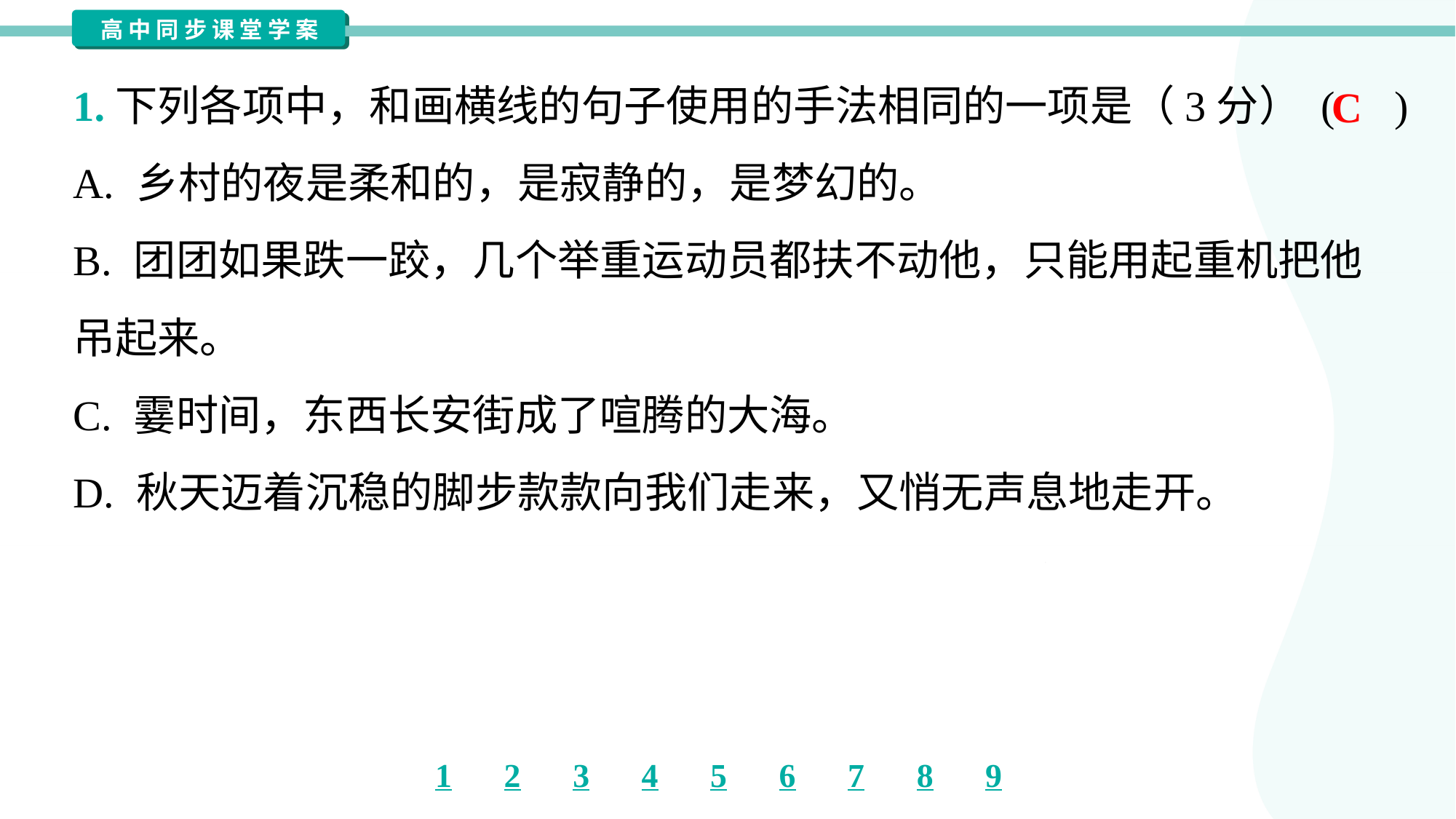

1.下列各项中，和画横线的句子使用的手法相同的一项是（3分） (     )
C
A. 乡村的夜是柔和的，是寂静的，是梦幻的。
B. 团团如果跌一跤，几个举重运动员都扶不动他，只能用起重机把他
吊起来。
C. 霎时间，东西长安街成了喧腾的大海。
D. 秋天迈着沉稳的脚步款款向我们走来，又悄无声息地走开。